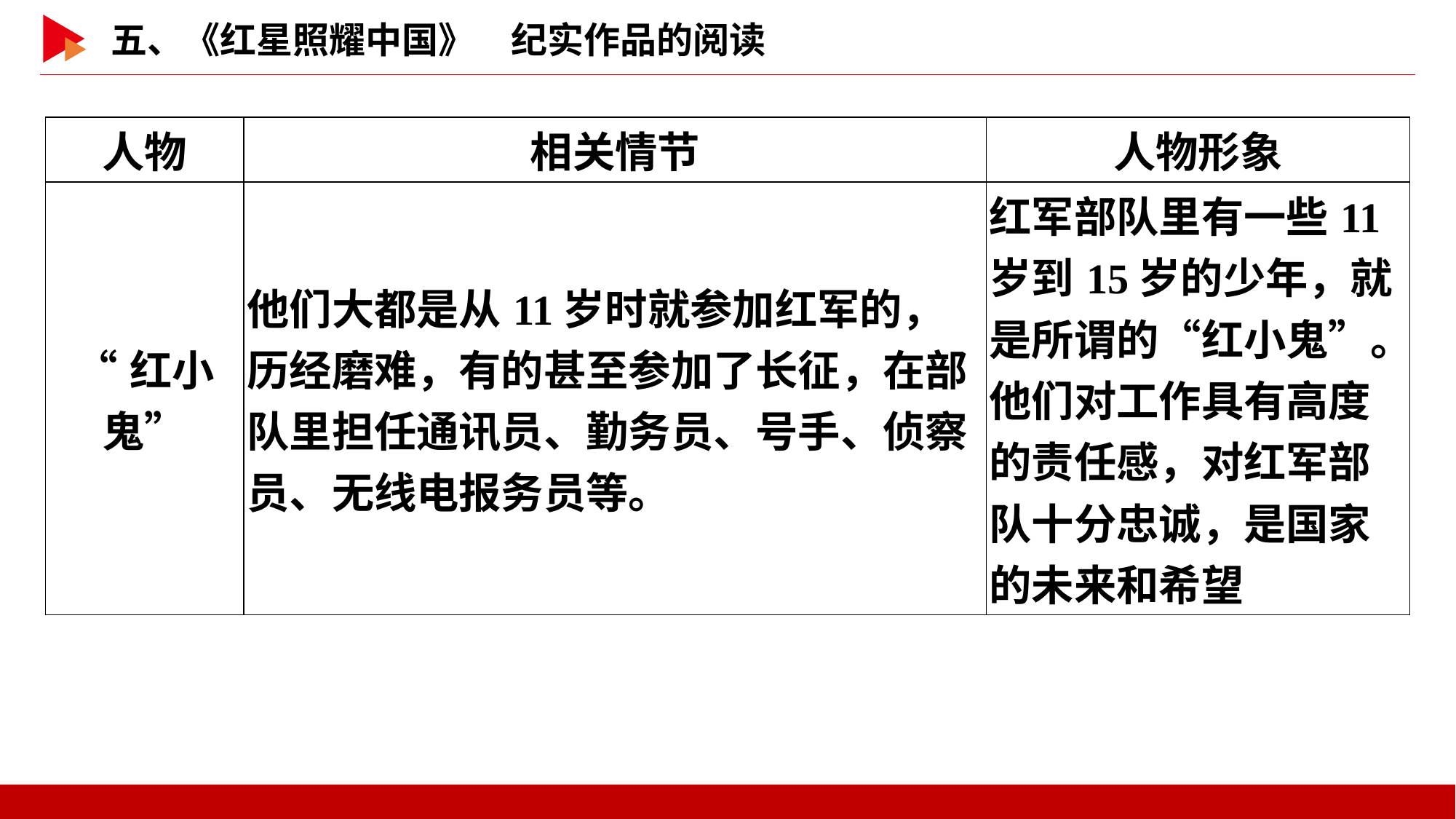

| 人物 | 相关情节 | 人物形象 |
| --- | --- | --- |
| “红小鬼” | 他们大都是从11岁时就参加红军的，历经磨难，有的甚至参加了长征，在部队里担任通讯员、勤务员、号手、侦察员、无线电报务员等。 | 红军部队里有一些11岁到15岁的少年，就是所谓的“红小鬼”。他们对工作具有高度的责任感，对红军部队十分忠诚，是国家的未来和希望 |